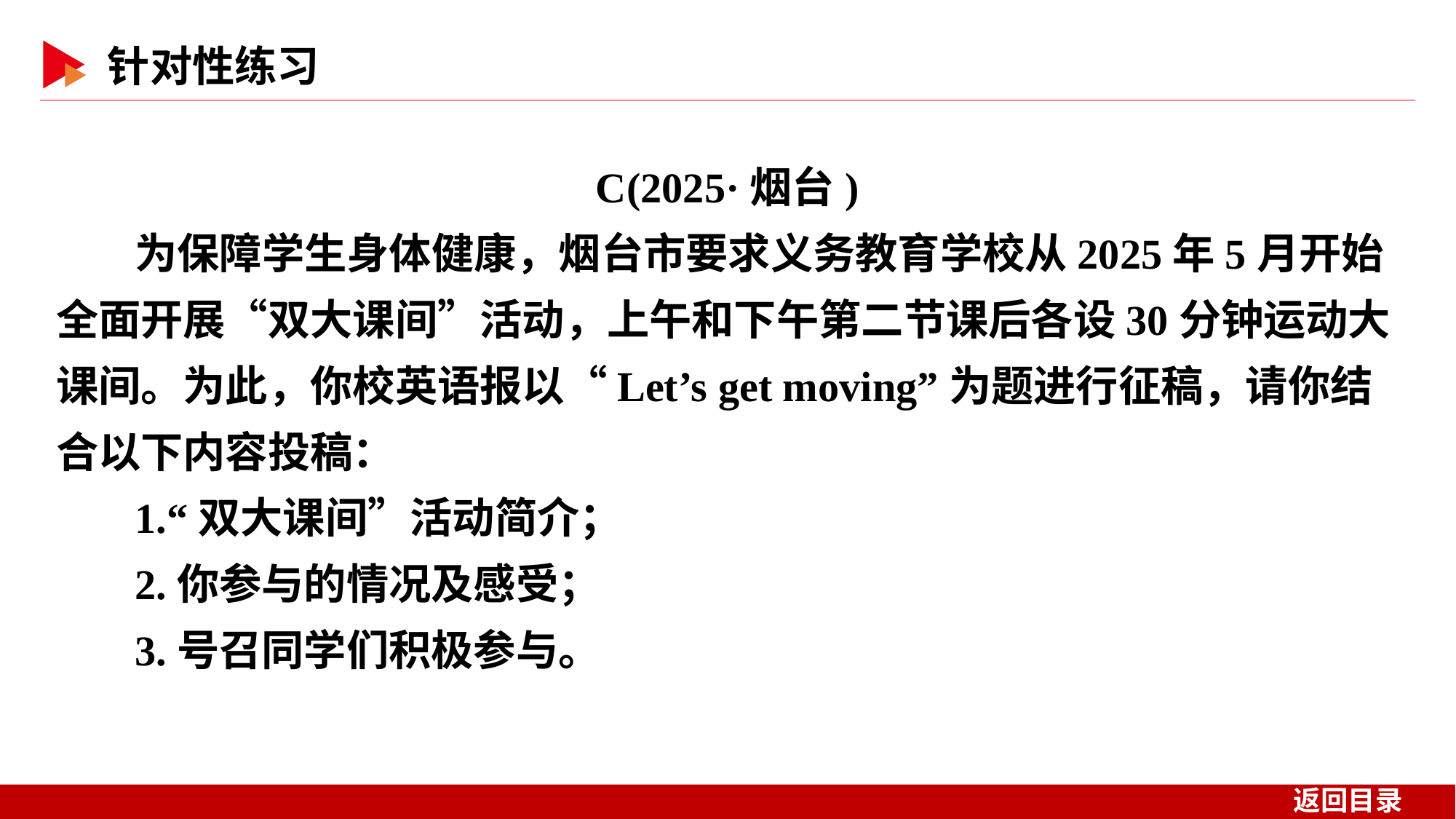

C(2025·烟台)
为保障学生身体健康，烟台市要求义务教育学校从2025年5月开始全面开展“双大课间”活动，上午和下午第二节课后各设30分钟运动大课间。为此，你校英语报以“Let’s get moving”为题进行征稿，请你结合以下内容投稿：
1.“双大课间”活动简介；
2.你参与的情况及感受；
3.号召同学们积极参与。